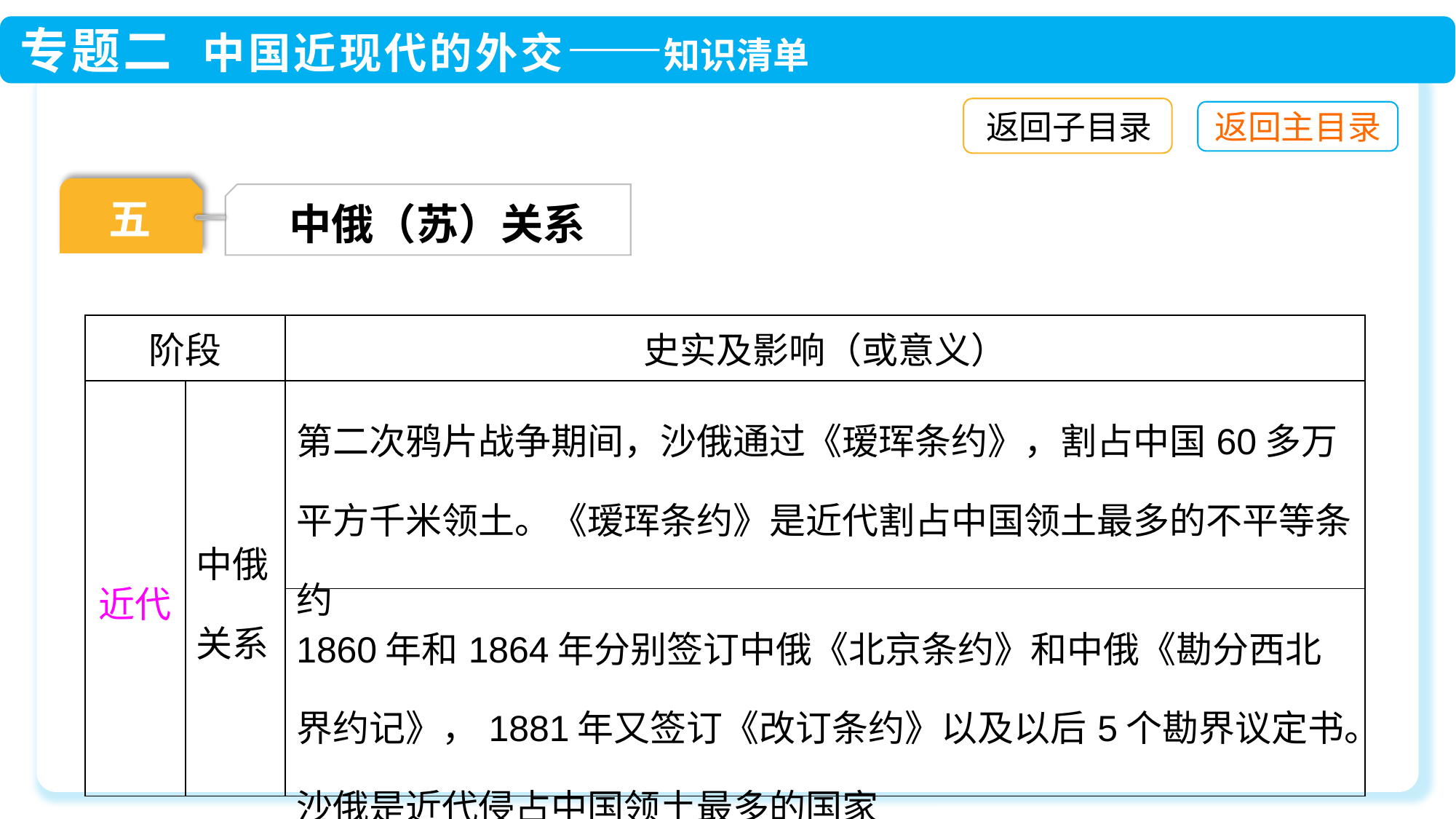

返回子目录
五
中俄（苏）关系

| 阶段 |  | 史实及影响（或意义） |
| --- | --- | --- |
| 近代 | 中俄关系 | 第二次鸦片战争期间，沙俄通过《瑷珲条约》，割占中国60多万平方千米领土。《瑷珲条约》是近代割占中国领土最多的不平等条约 |
|  |  | 1860年和1864年分别签订中俄《北京条约》和中俄《勘分西北界约记》，1881年又签订《改订条约》以及以后5个勘界议定书。沙俄是近代侵占中国领土最多的国家 |